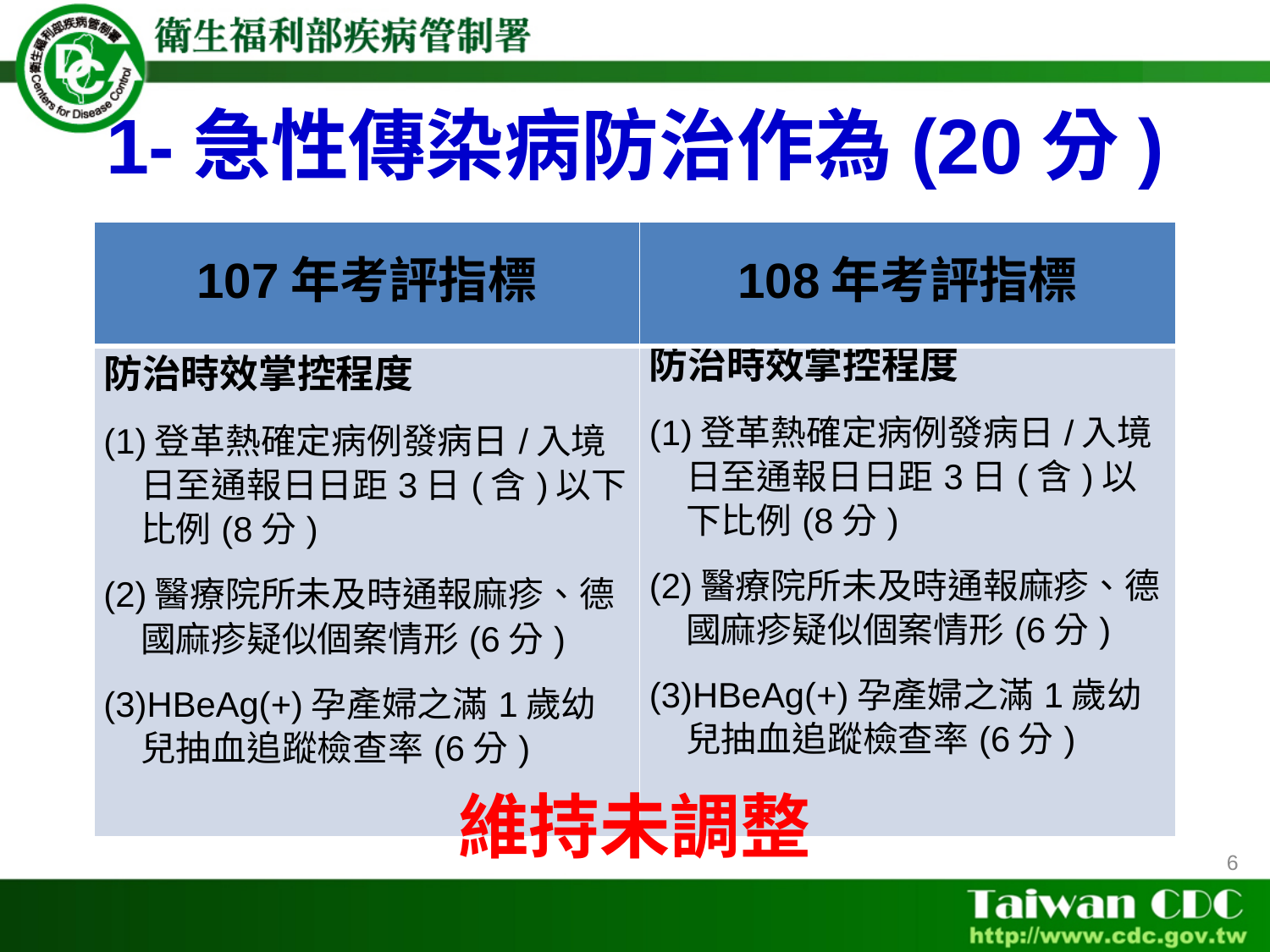

# 1-急性傳染病防治作為(20分)
| 107年考評指標 | 108年考評指標 |
| --- | --- |
| 防治時效掌控程度 (1)登革熱確定病例發病日/入境日至通報日日距3日(含)以下比例(8分) (2)醫療院所未及時通報麻疹、德國麻疹疑似個案情形(6分) (3)HBeAg(+)孕產婦之滿1歲幼兒抽血追蹤檢查率(6分) | 防治時效掌控程度 (1)登革熱確定病例發病日/入境日至通報日日距3日(含)以下比例(8分) (2)醫療院所未及時通報麻疹、德國麻疹疑似個案情形(6分) (3)HBeAg(+)孕產婦之滿1歲幼兒抽血追蹤檢查率(6分) |
維持未調整
6